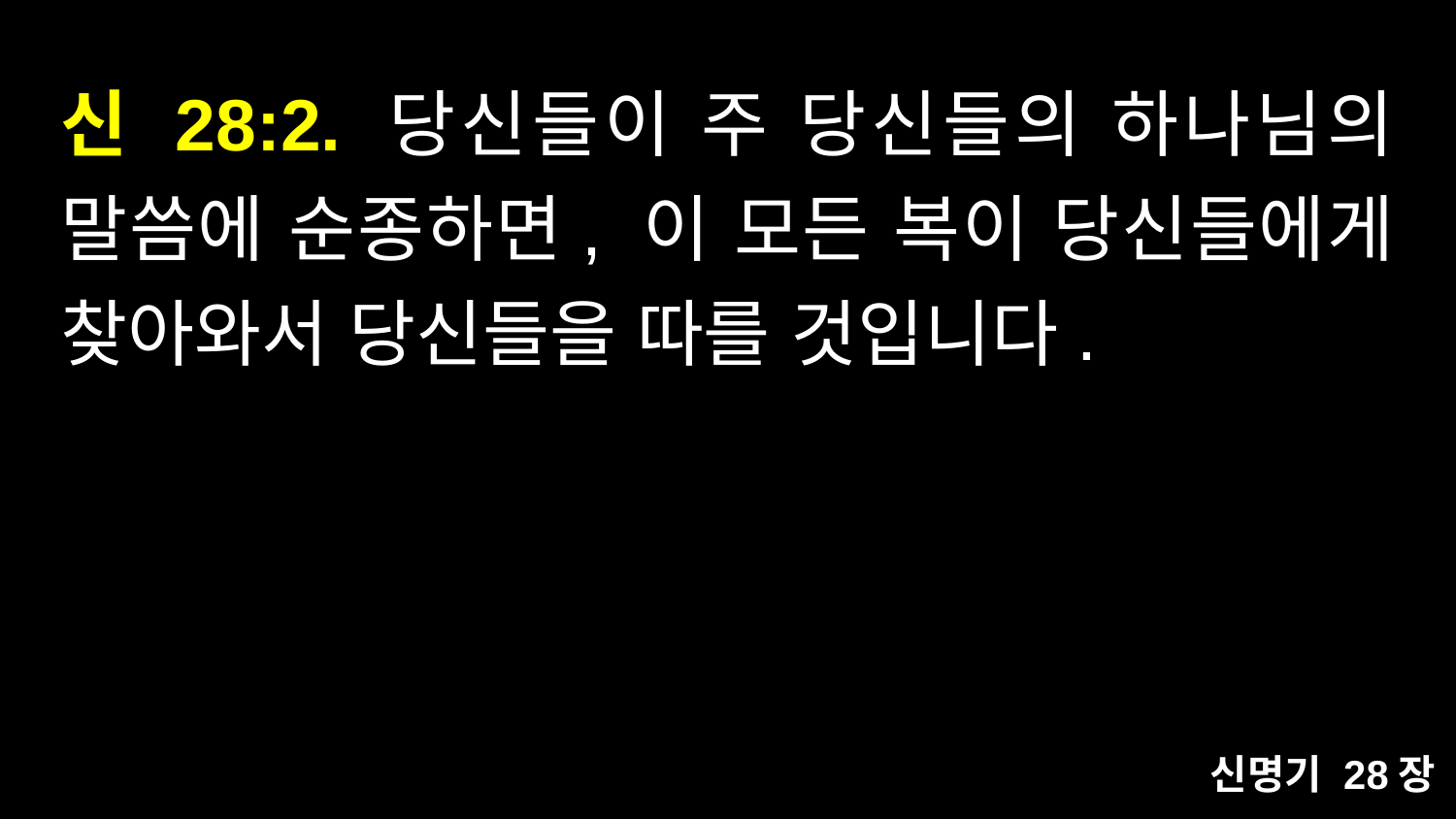

# 신 28:2. 당신들이 주 당신들의 하나님의 말씀에 순종하면, 이 모든 복이 당신들에게 찾아와서 당신들을 따를 것입니다.
신명기 28장